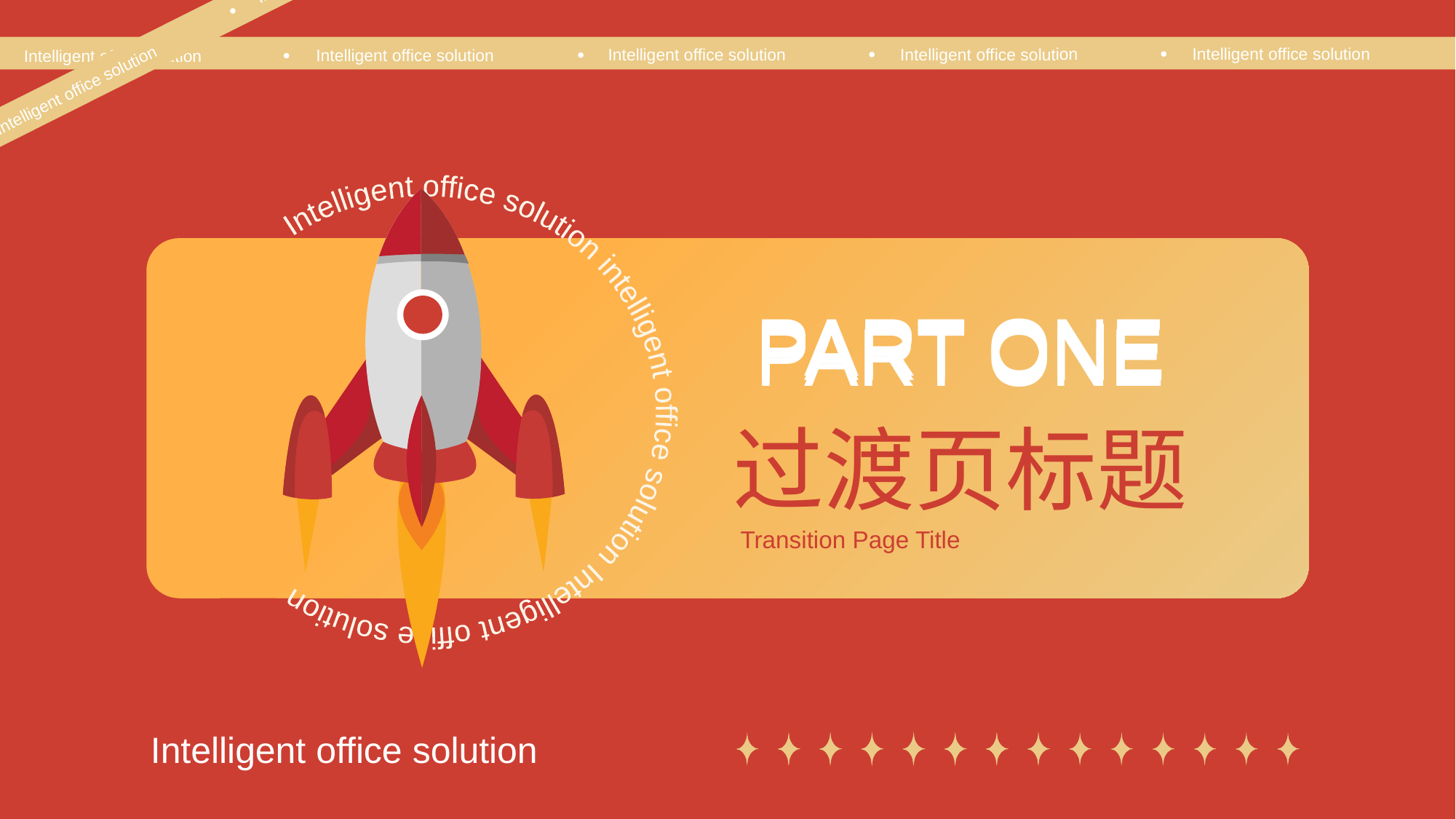

PART ONE
PART ONE
PART ONE
过渡页标题
Transition Page Title